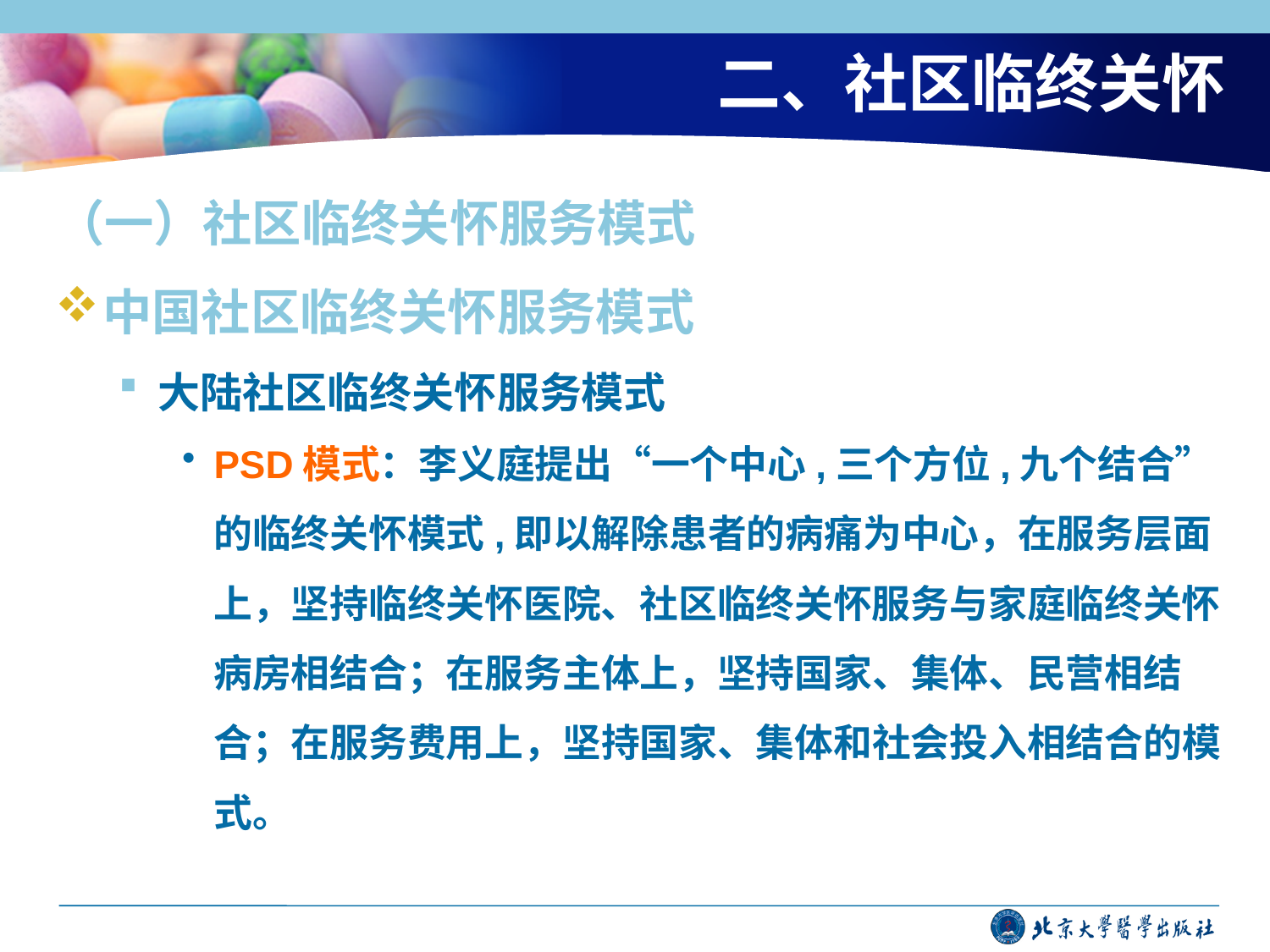

# 二、社区临终关怀
（一）社区临终关怀服务模式
中国社区临终关怀服务模式
大陆社区临终关怀服务模式
PSD模式：李义庭提出“一个中心,三个方位,九个结合” 的临终关怀模式,即以解除患者的病痛为中心，在服务层面上，坚持临终关怀医院、社区临终关怀服务与家庭临终关怀病房相结合；在服务主体上，坚持国家、集体、民营相结合；在服务费用上，坚持国家、集体和社会投入相结合的模式。